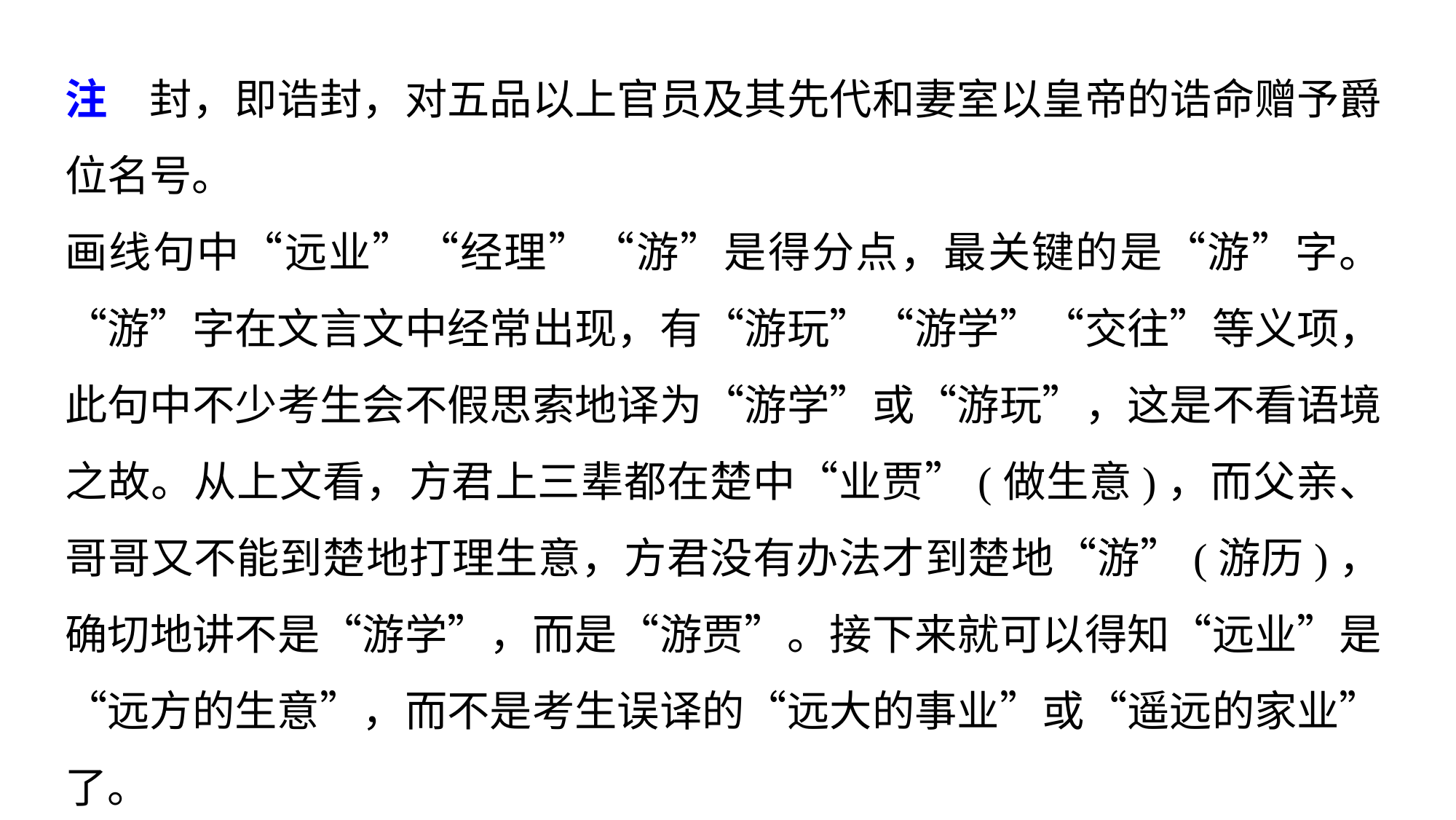

注　封，即诰封，对五品以上官员及其先代和妻室以皇帝的诰命赠予爵位名号。
画线句中“远业”“经理”“游”是得分点，最关键的是“游”字。“游”字在文言文中经常出现，有“游玩”“游学”“交往”等义项，此句中不少考生会不假思索地译为“游学”或“游玩”，这是不看语境之故。从上文看，方君上三辈都在楚中“业贾”(做生意)，而父亲、哥哥又不能到楚地打理生意，方君没有办法才到楚地“游”(游历)，确切地讲不是“游学”，而是“游贾”。接下来就可以得知“远业”是“远方的生意”，而不是考生误译的“远大的事业”或“遥远的家业”了。